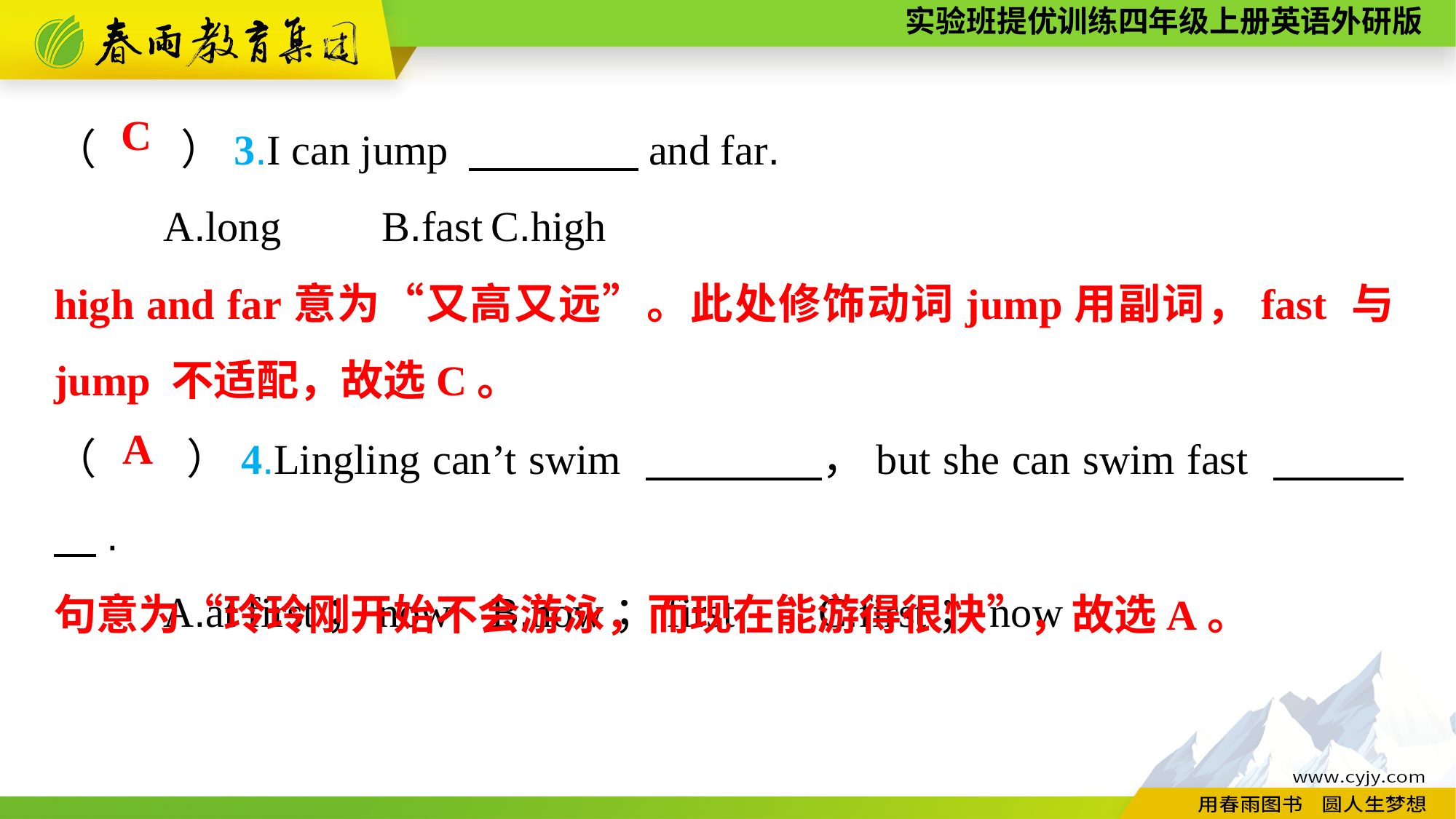

（　　）3.I can jump 　　　　and far.
	A.long	B.fast	C.high
C
high and far意为“又高又远”。此处修饰动词jump用副词，fast 与jump 不适配，故选C。
（　　）4.Lingling can’t swim 　　　　，but she can swim fast 　　　　.
	A.at first；now	B.now；first	C.first；now
A
句意为“玲玲刚开始不会游泳，而现在能游得很快”，故选A。